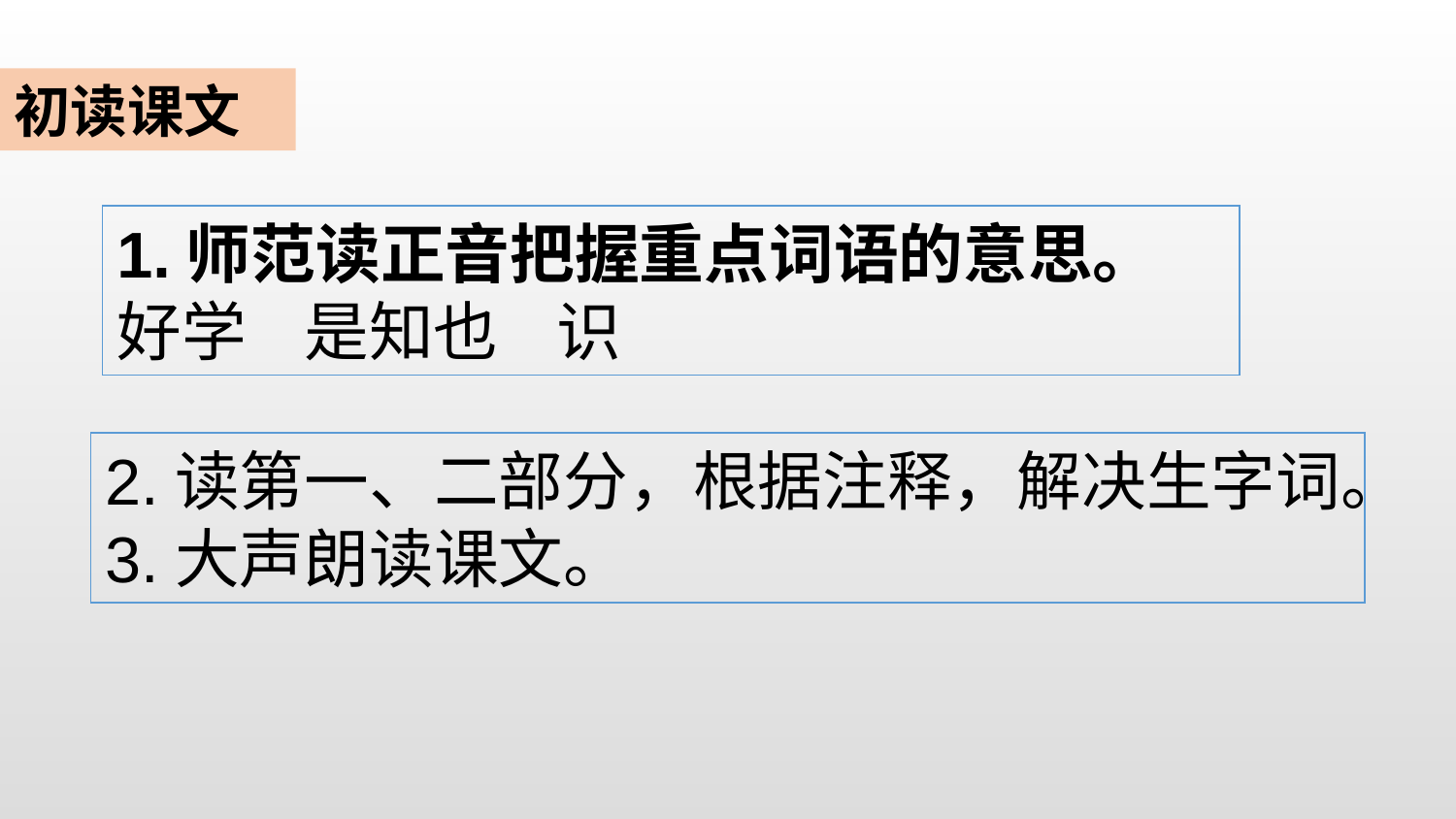

初读课文
1.师范读正音把握重点词语的意思。
好学    是知也    识
2.读第一、二部分，根据注释，解决生字词。
3.大声朗读课文。